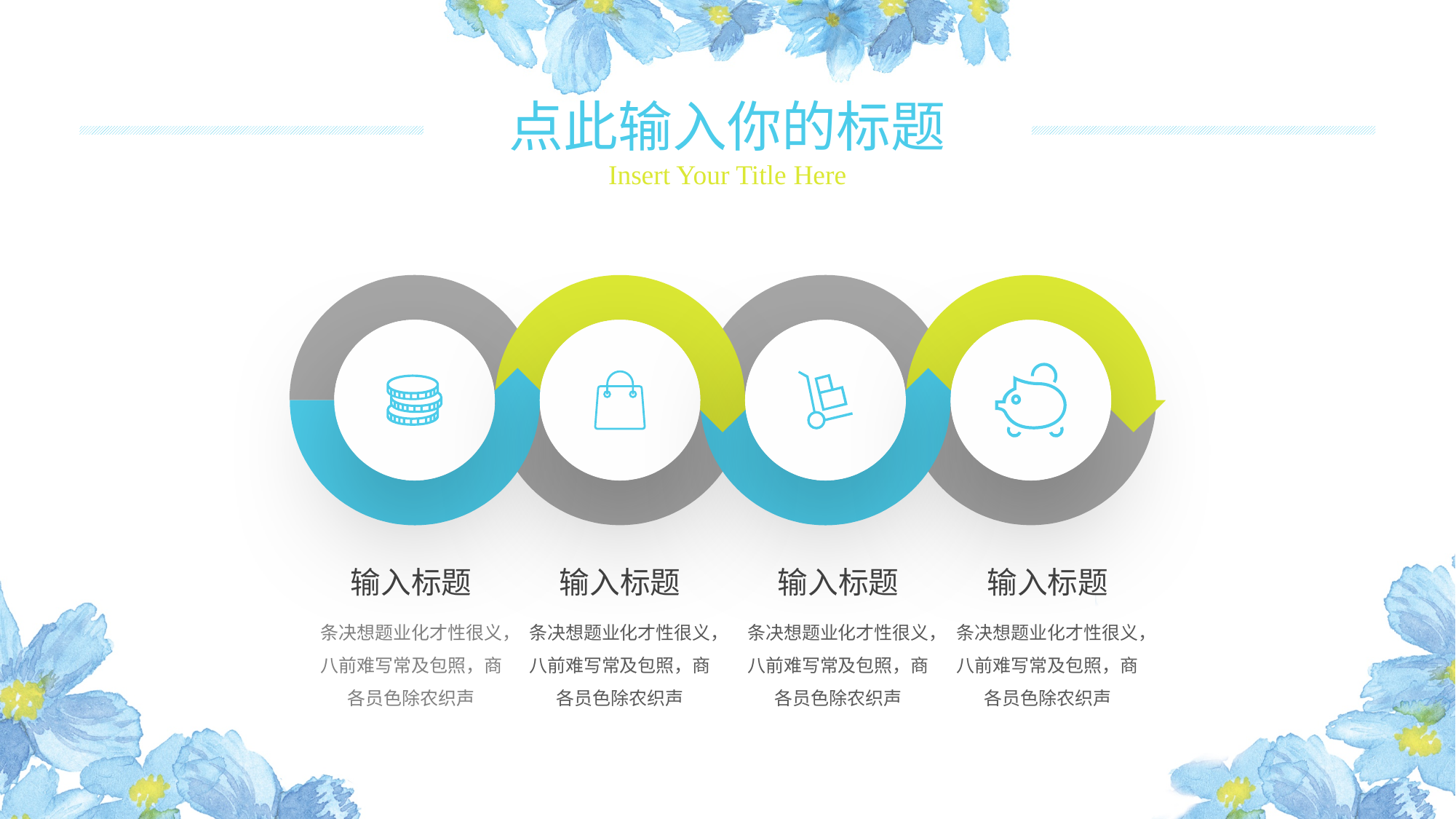

点此输入你的标题
Insert Your Title Here

输入标题
条决想题业化才性很义，八前难写常及包照，商各员色除农织声
输入标题
条决想题业化才性很义，八前难写常及包照，商各员色除农织声
输入标题
条决想题业化才性很义，八前难写常及包照，商各员色除农织声
输入标题
条决想题业化才性很义，八前难写常及包照，商各员色除农织声